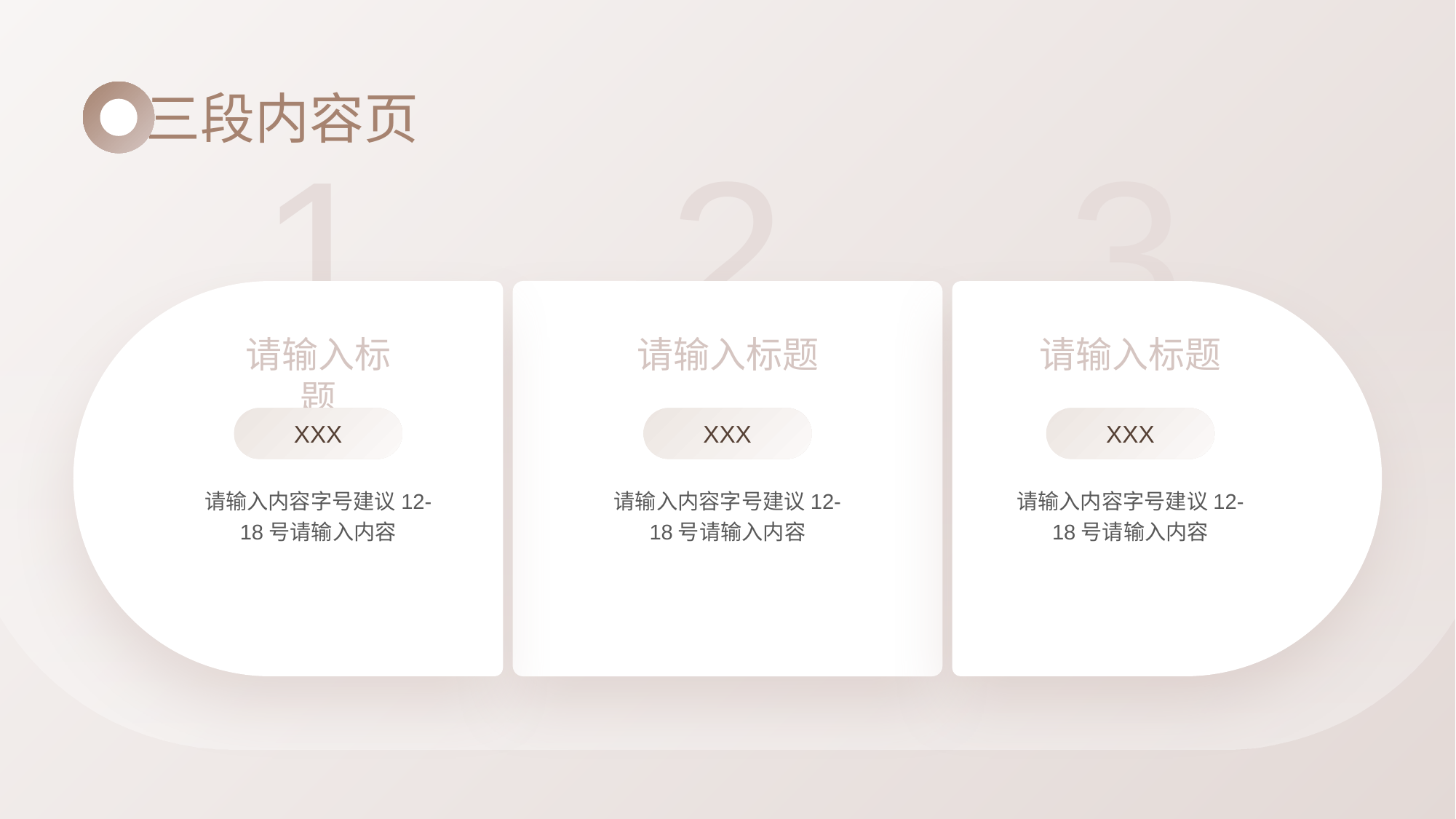

三段内容页

1
2
3

请输入标题
请输入标题
请输入标题
XXX
XXX
XXX
请输入内容字号建议12-18号请输入内容
请输入内容字号建议12-18号请输入内容
请输入内容字号建议12-18号请输入内容